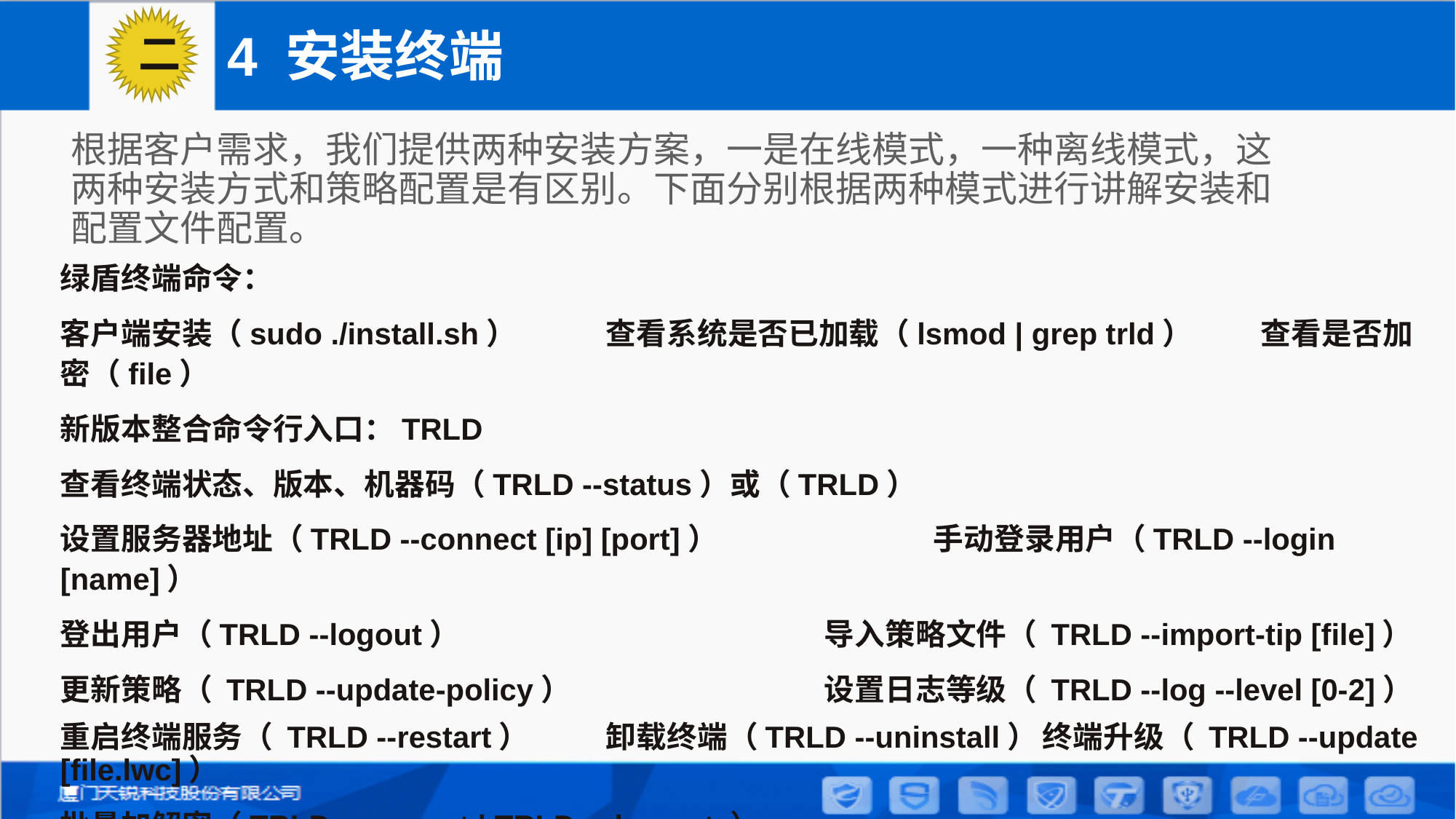

# 4 安装终端

二
根据客户需求，我们提供两种安装方案，一是在线模式，一种离线模式，这两种安装方式和策略配置是有区别。下面分别根据两种模式进行讲解安装和配置文件配置。
绿盾终端命令：
客户端安装（sudo ./install.sh）	查看系统是否已加载（lsmod | grep trld）	查看是否加密（file）
新版本整合命令行入口：TRLD
查看终端状态、版本、机器码（TRLD --status）或（TRLD）
设置服务器地址（TRLD --connect [ip] [port]）		手动登录用户（TRLD --login [name]）
登出用户（TRLD --logout）				导入策略文件（ TRLD --import-tip [file]）
更新策略（ TRLD --update-policy）			设置日志等级（ TRLD --log --level [0-2]）
重启终端服务（ TRLD --restart）	卸载终端（TRLD --uninstall）	终端升级（ TRLD --update [file.lwc]）
批量加解密（TRLD --encrypt | TRLD --decrypt ）